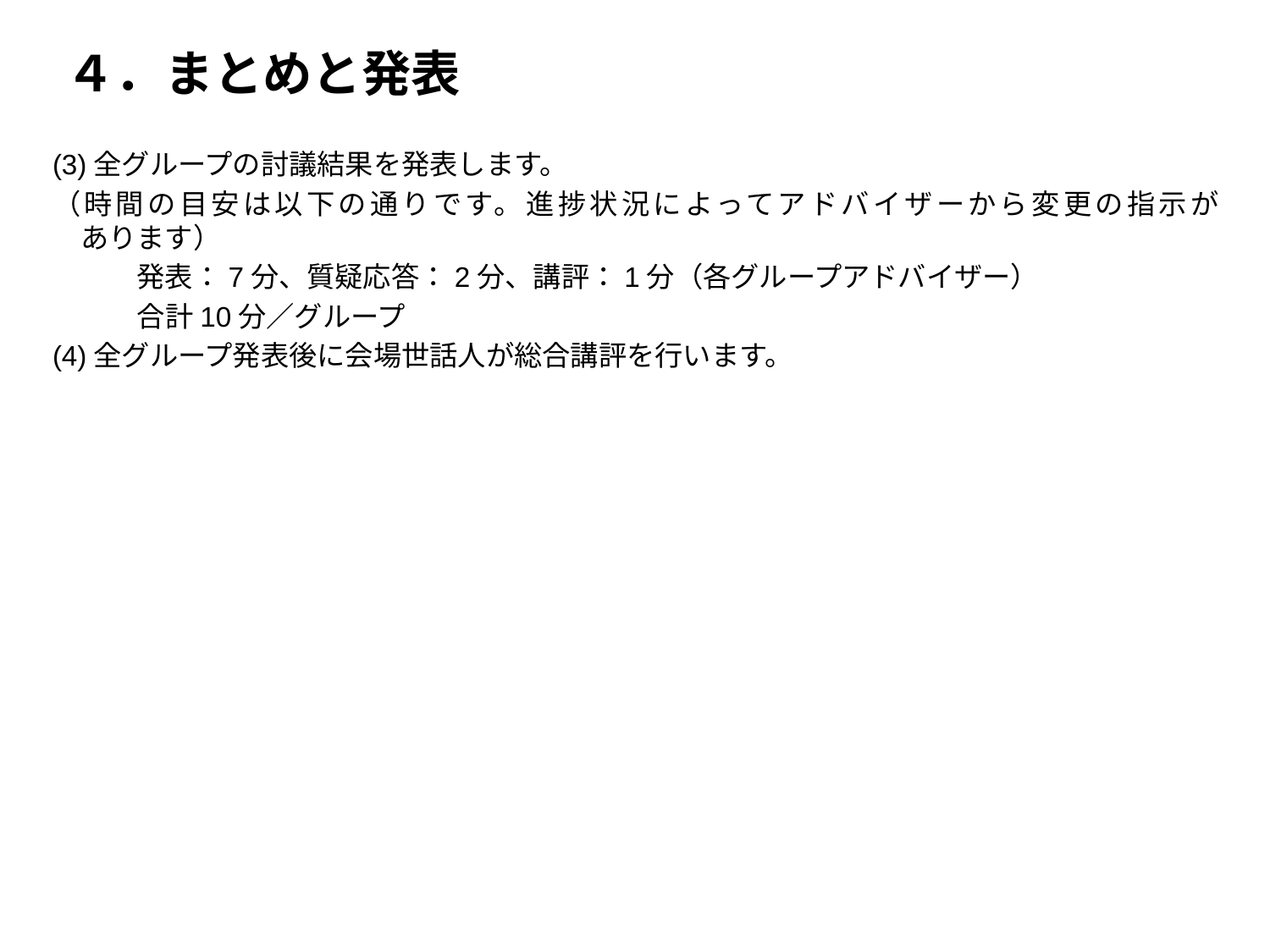

４．まとめと発表

(3)全グループの討議結果を発表します。
（時間の目安は以下の通りです。進捗状況によってアドバイザーから変更の指示が
　あります）
　　　発表：7分、質疑応答：2分、講評：1分（各グループアドバイザー）
　　　合計10分／グループ
(4)全グループ発表後に会場世話人が総合講評を行います。